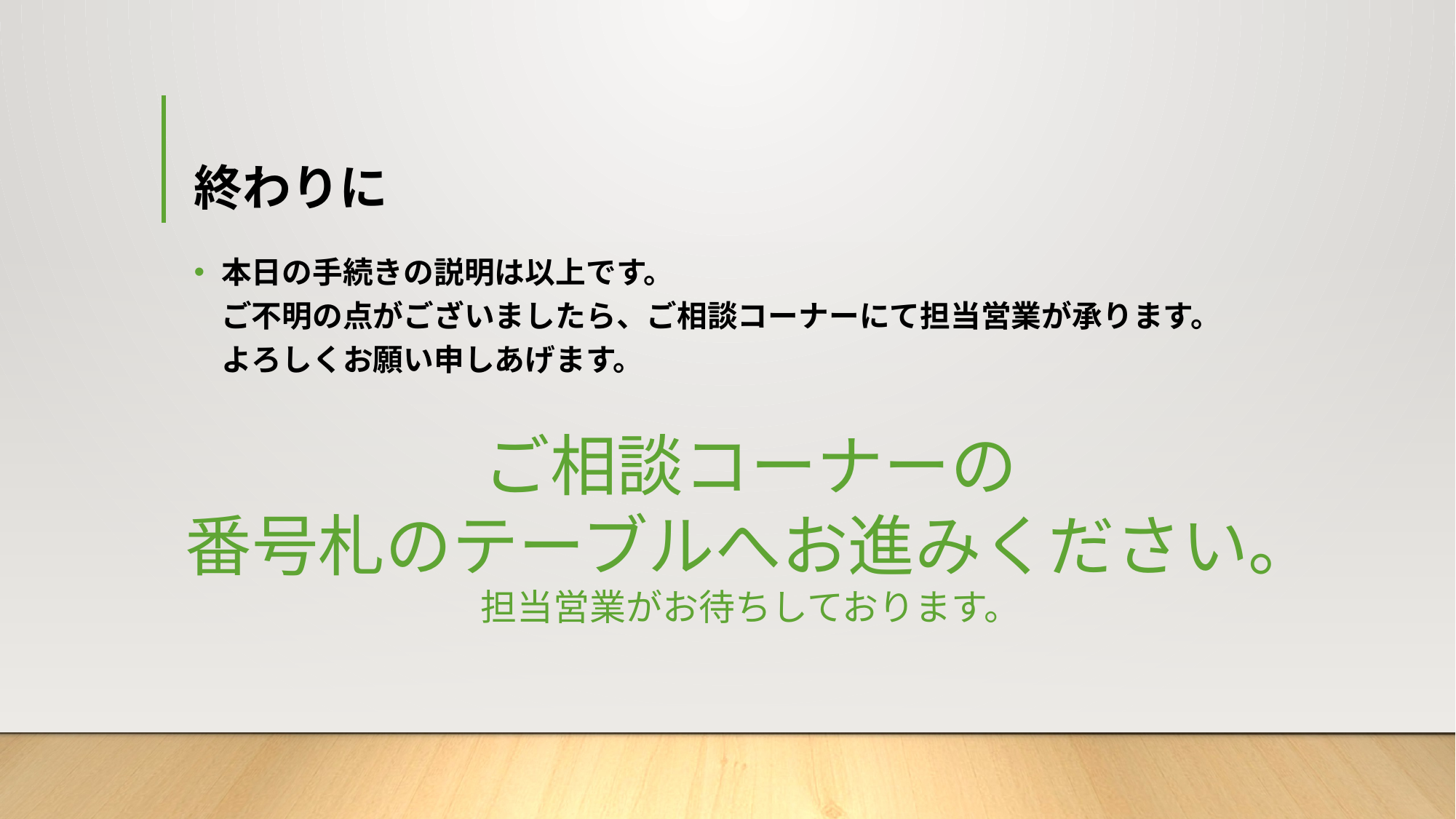

# 終わりに
本日の手続きの説明は以上です。
ご不明の点がございましたら、ご相談コーナーにて担当営業が承ります。
よろしくお願い申しあげます。
ご相談コーナーの
番号札のテーブルへお進みください。
担当営業がお待ちしております。